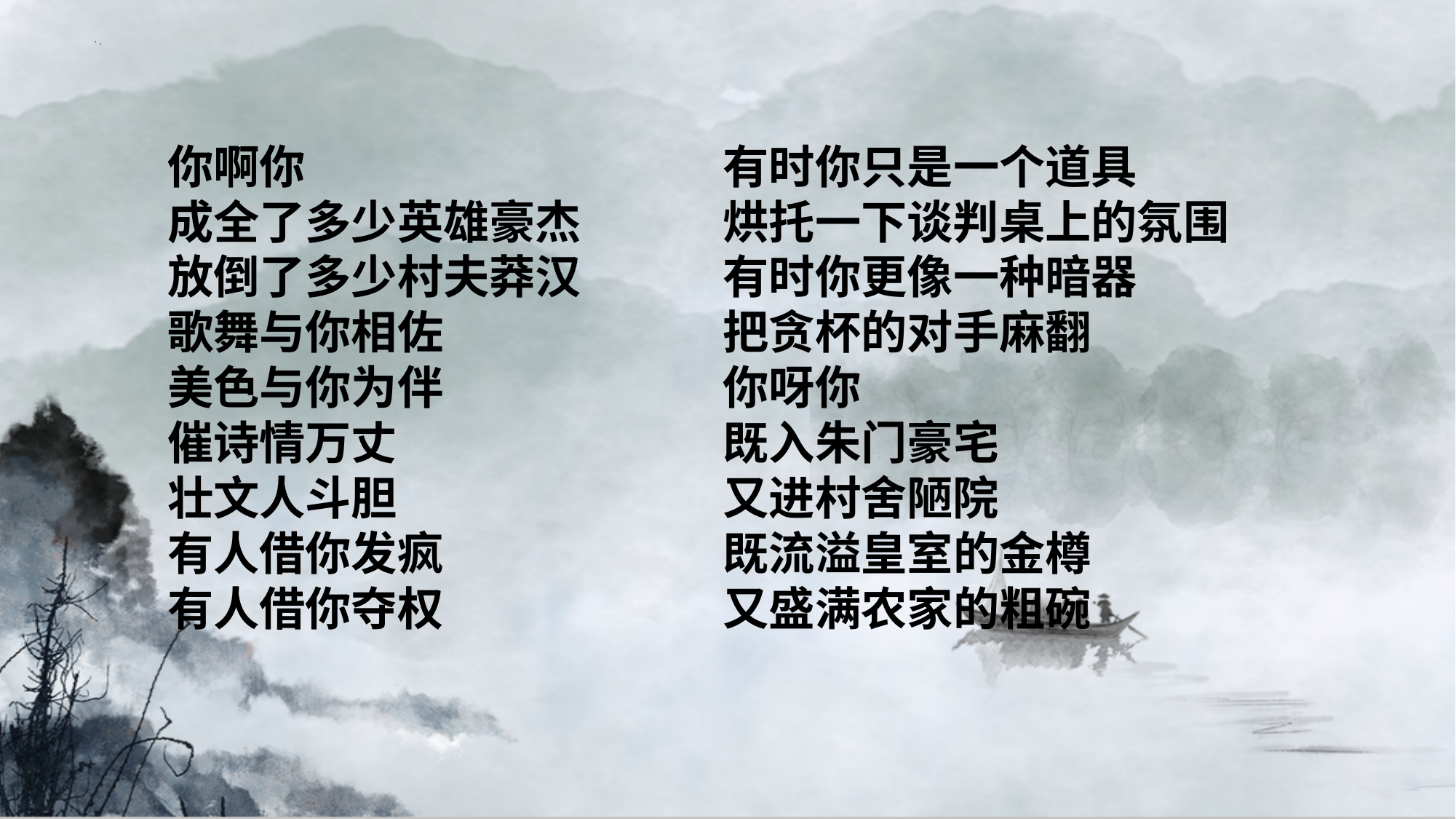

你啊你
成全了多少英雄豪杰
放倒了多少村夫莽汉
歌舞与你相佐
美色与你为伴
催诗情万丈
壮文人斗胆
有人借你发疯
有人借你夺权
有时你只是一个道具
烘托一下谈判桌上的氛围
有时你更像一种暗器
把贪杯的对手麻翻
你呀你
既入朱门豪宅
又进村舍陋院
既流溢皇室的金樽
又盛满农家的粗碗